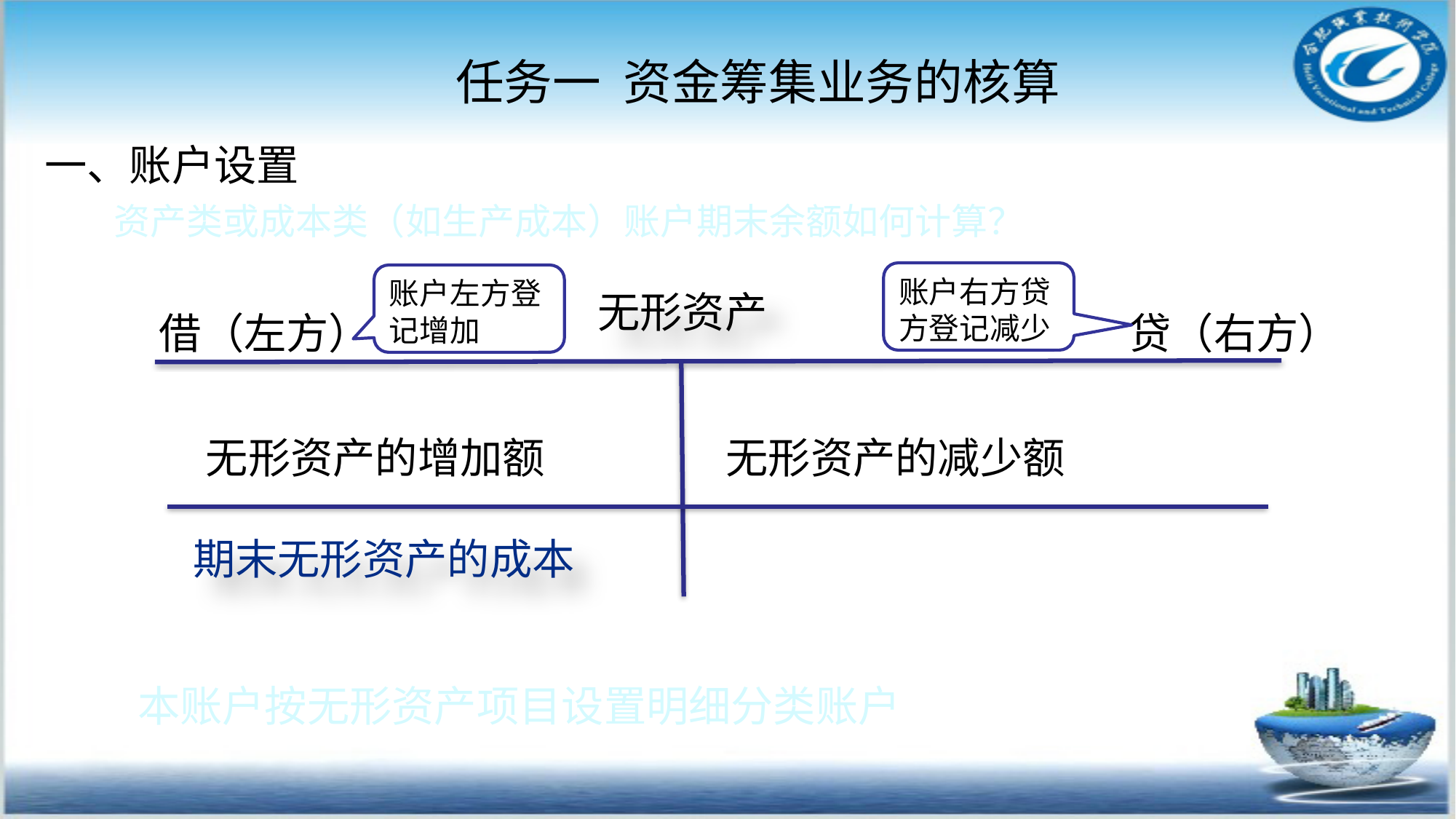

任务一  资金筹集业务的核算
#
一、账户设置
   资产类或成本类（如生产成本）账户期末余额如何计算？
账户右方贷方登记减少
账户左方登记增加
无形资产
借（左方）
贷（右方）
无形资产的增加额
无形资产的减少额
期末无形资产的成本
本账户按无形资产项目设置明细分类账户